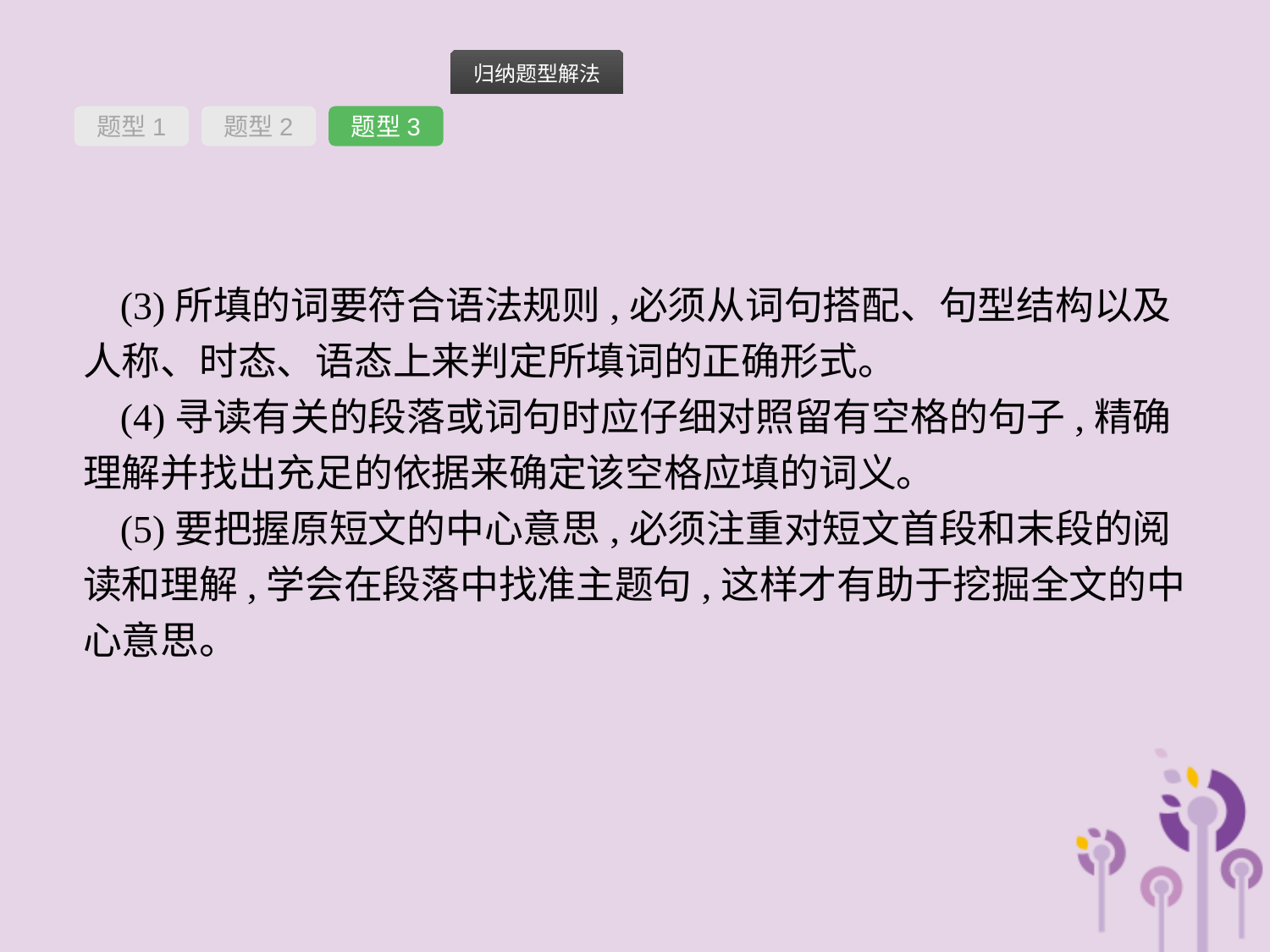

题型1
题型2
题型3
(3)所填的词要符合语法规则,必须从词句搭配、句型结构以及人称、时态、语态上来判定所填词的正确形式。
(4)寻读有关的段落或词句时应仔细对照留有空格的句子,精确理解并找出充足的依据来确定该空格应填的词义。
(5)要把握原短文的中心意思,必须注重对短文首段和末段的阅读和理解,学会在段落中找准主题句,这样才有助于挖掘全文的中心意思。